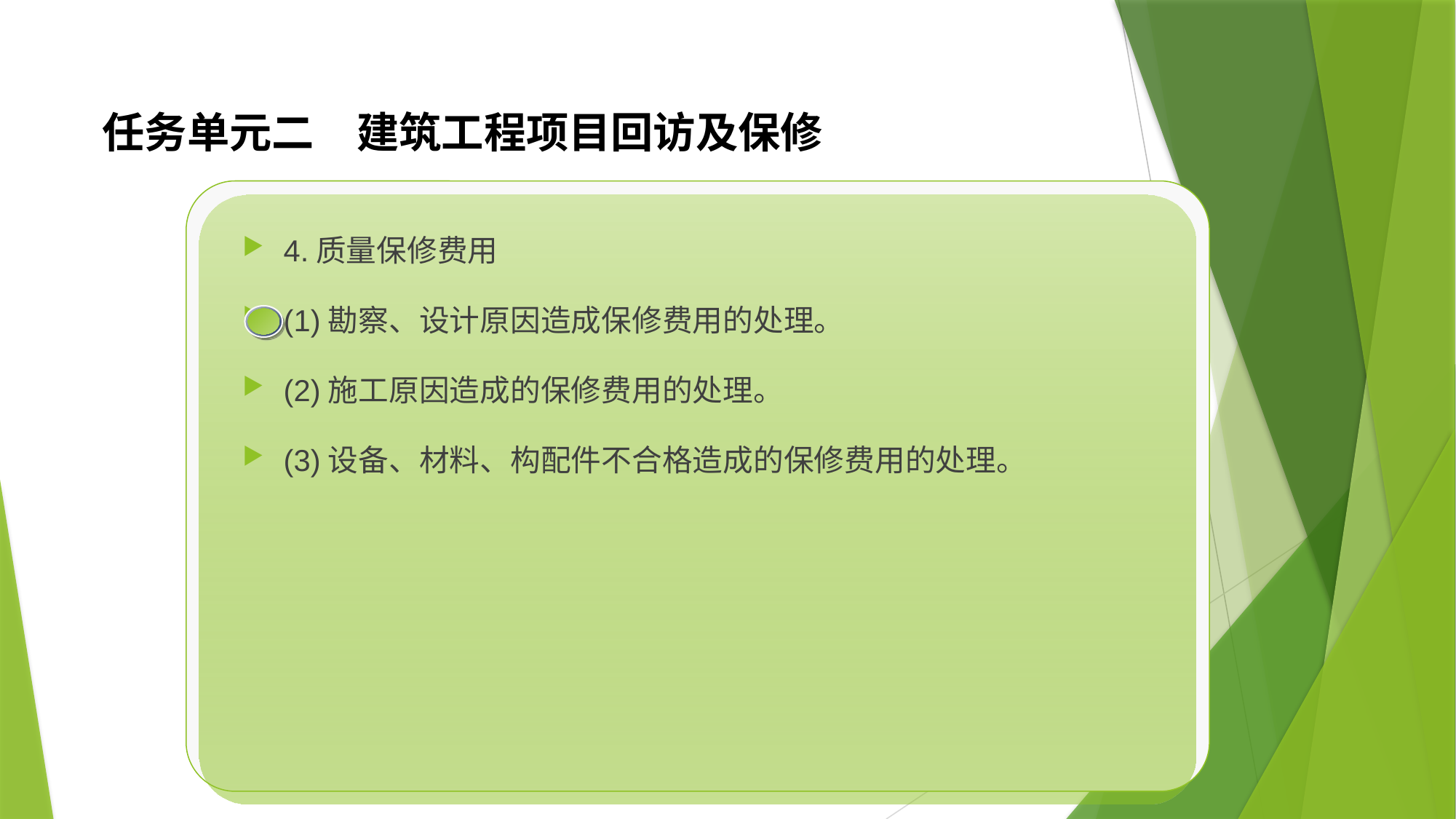

# 任务单元二　建筑工程项目回访及保修

4.质量保修费用
(1)勘察、设计原因造成保修费用的处理。
(2)施工原因造成的保修费用的处理。
(3)设备、材料、构配件不合格造成的保修费用的处理。